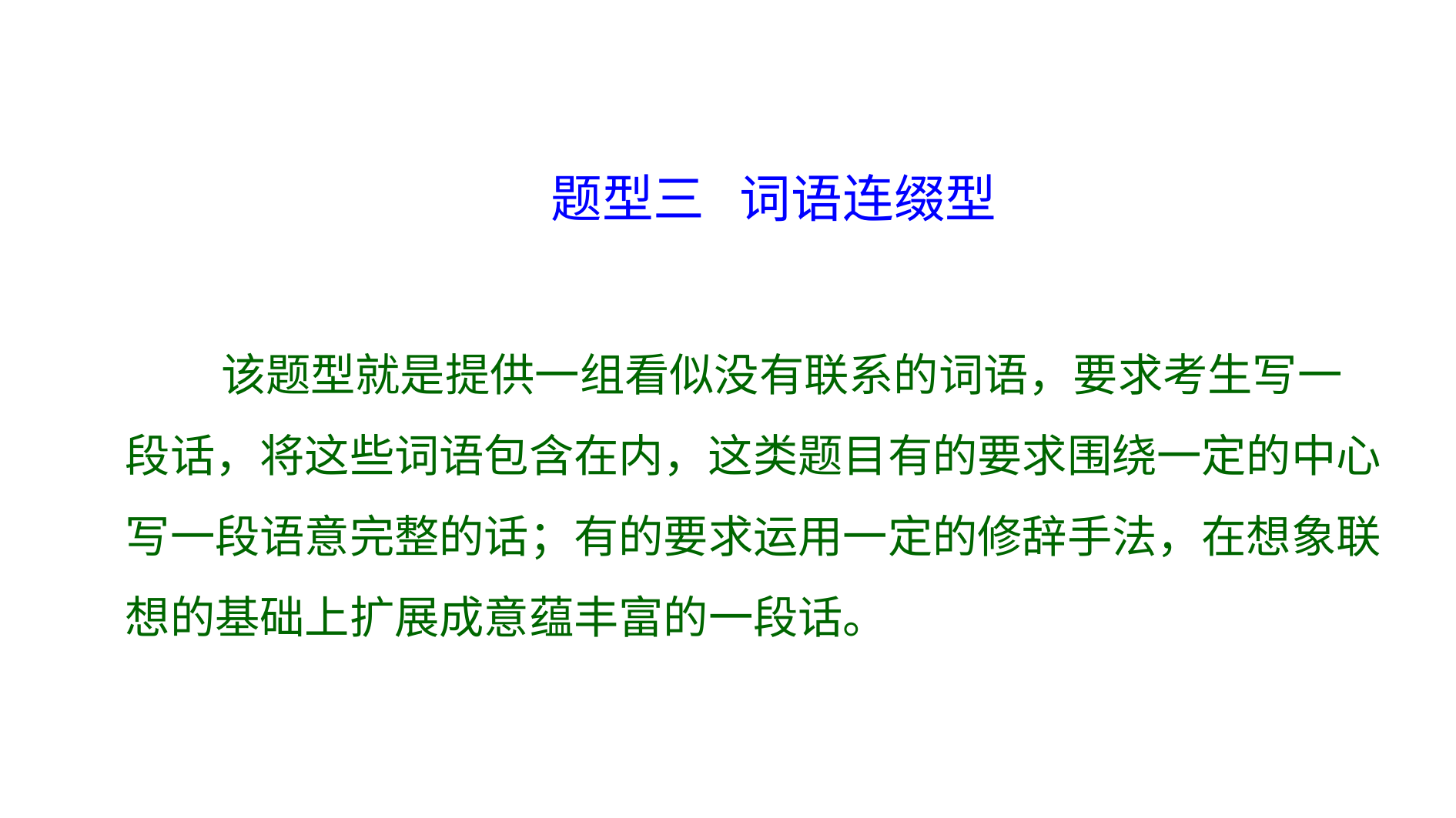

题型三   词语连缀型

 　   该题型就是提供一组看似没有联系的词语，要求考生写一段话，将这些词语包含在内，这类题目有的要求围绕一定的中心写一段语意完整的话；有的要求运用一定的修辞手法，在想象联想的基础上扩展成意蕴丰富的一段话。